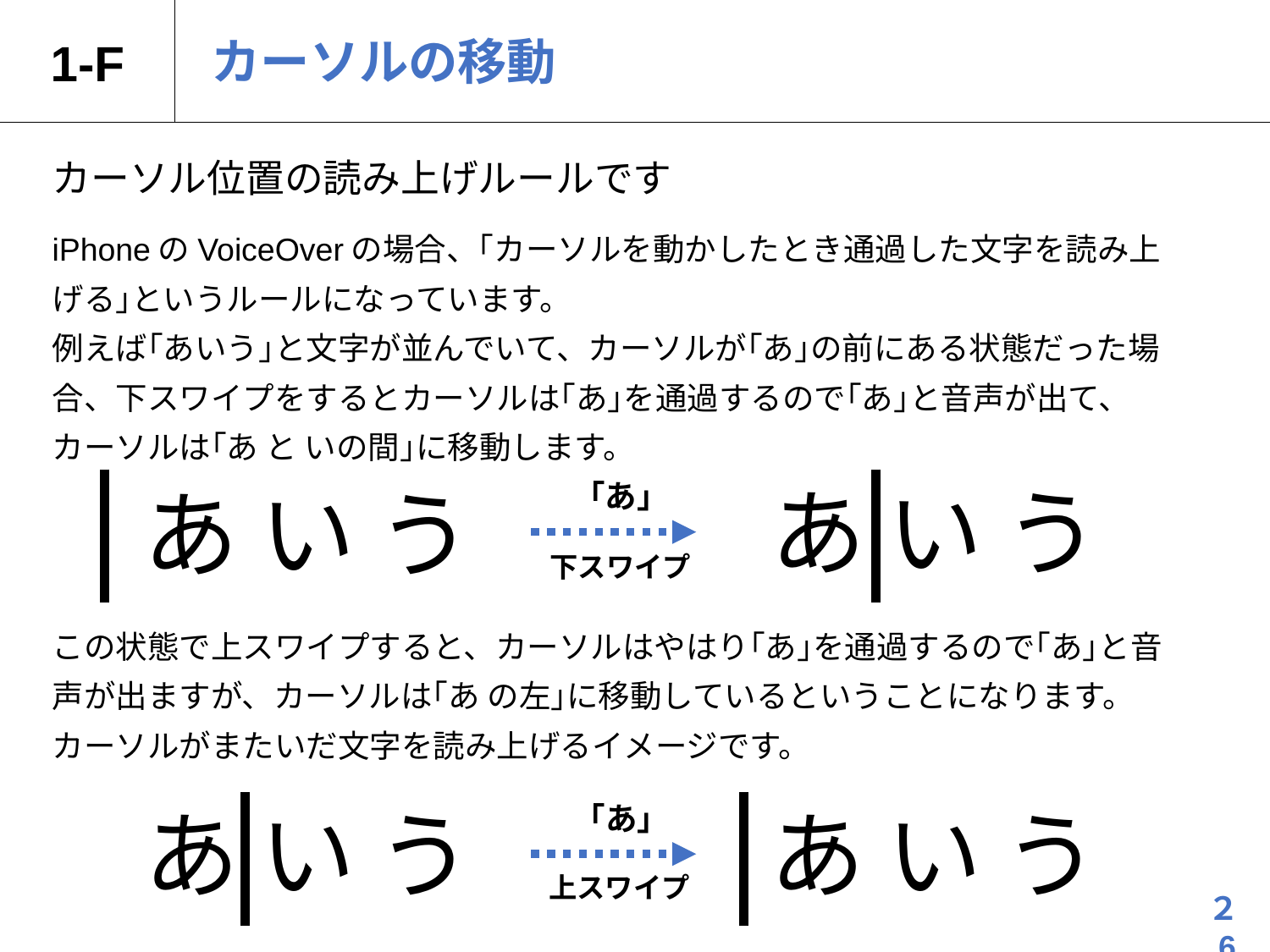

# 1-F
カーソルの移動
カーソル位置の読み上げルールです
iPhoneのVoiceOverの場合、｢カーソルを動かしたとき通過した文字を読み上げる｣というルールになっています。
例えば｢あいう｣と文字が並んでいて、カーソルが｢あ｣の前にある状態だった場合、下スワイプをするとカーソルは｢あ｣を通過するので｢あ｣と音声が出て、カーソルは｢あ と いの間｣に移動します。
あ い う
あ い う
「あ」
下スワイプ
この状態で上スワイプすると、カーソルはやはり｢あ｣を通過するので｢あ｣と音声が出ますが、カーソルは｢あ の左｣に移動しているということになります。カーソルがまたいだ文字を読み上げるイメージです。
あ い う
あ い う
「あ」
上スワイプ
２6